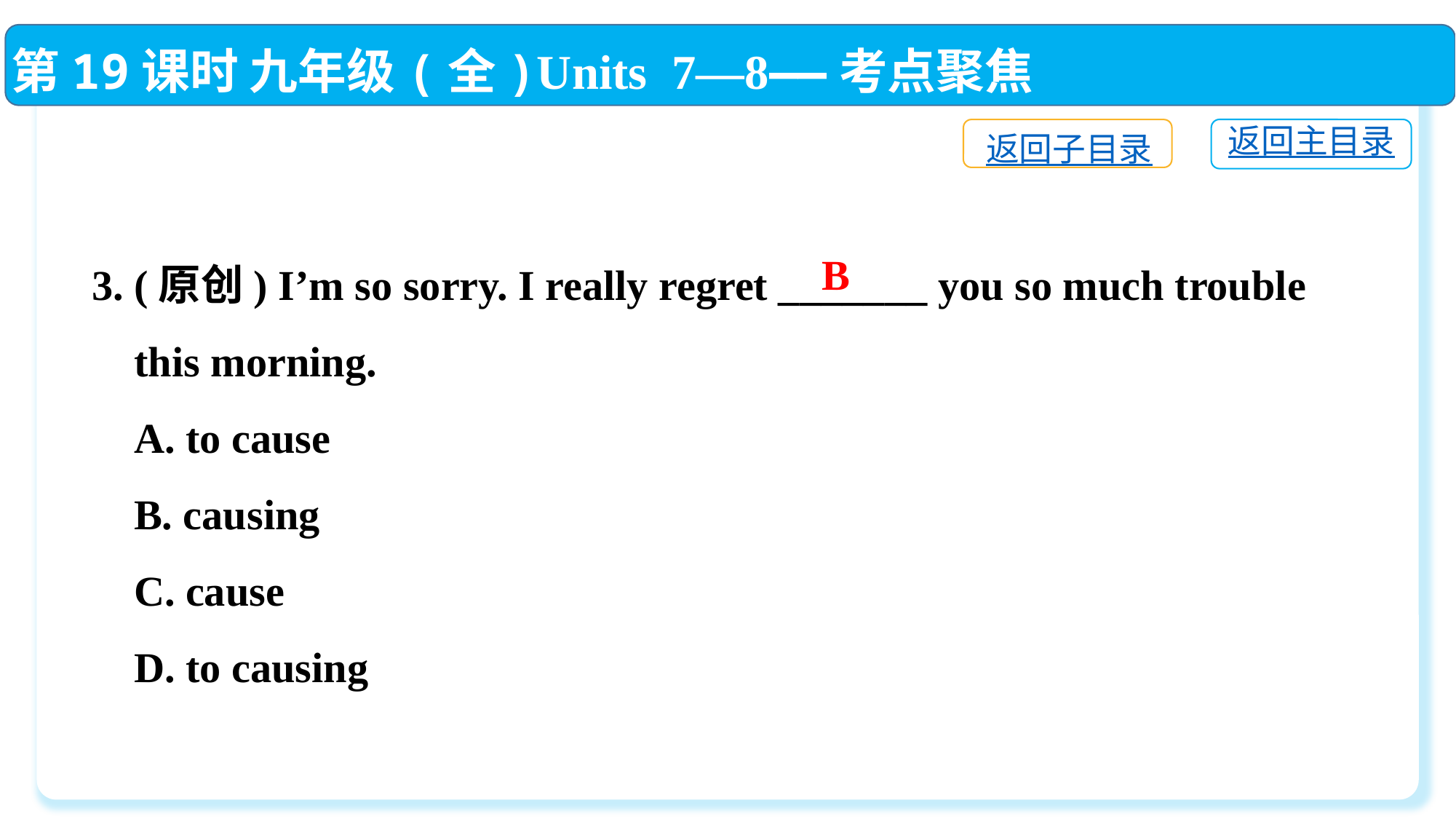

第19课时 九年级(全)Units  7—8——考点聚焦

返回主目录

返回子目录

3. (原创) I’m so sorry. I really regret _______ you so much trouble
    this morning.
    A. to cause
    B. causing
    C. cause
    D. to causing
B